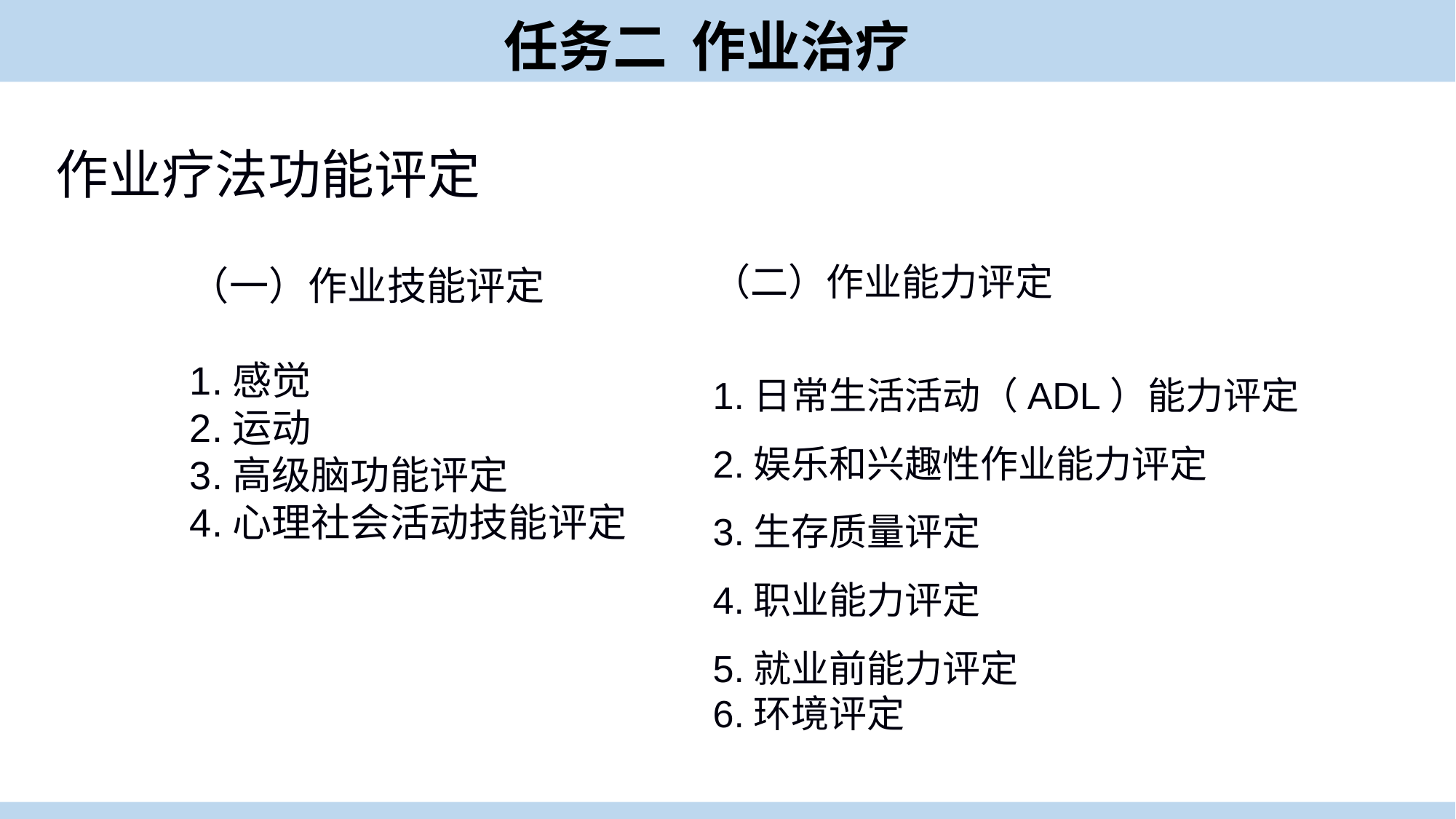

任务二  作业治疗
作业疗法功能评定
（二）作业能力评定

1.日常生活活动（ADL）能力评定
2.娱乐和兴趣性作业能力评定
3.生存质量评定
4.职业能力评定
5.就业前能力评定
6.环境评定
（一）作业技能评定

1.感觉
2.运动
3.高级脑功能评定
4.心理社会活动技能评定